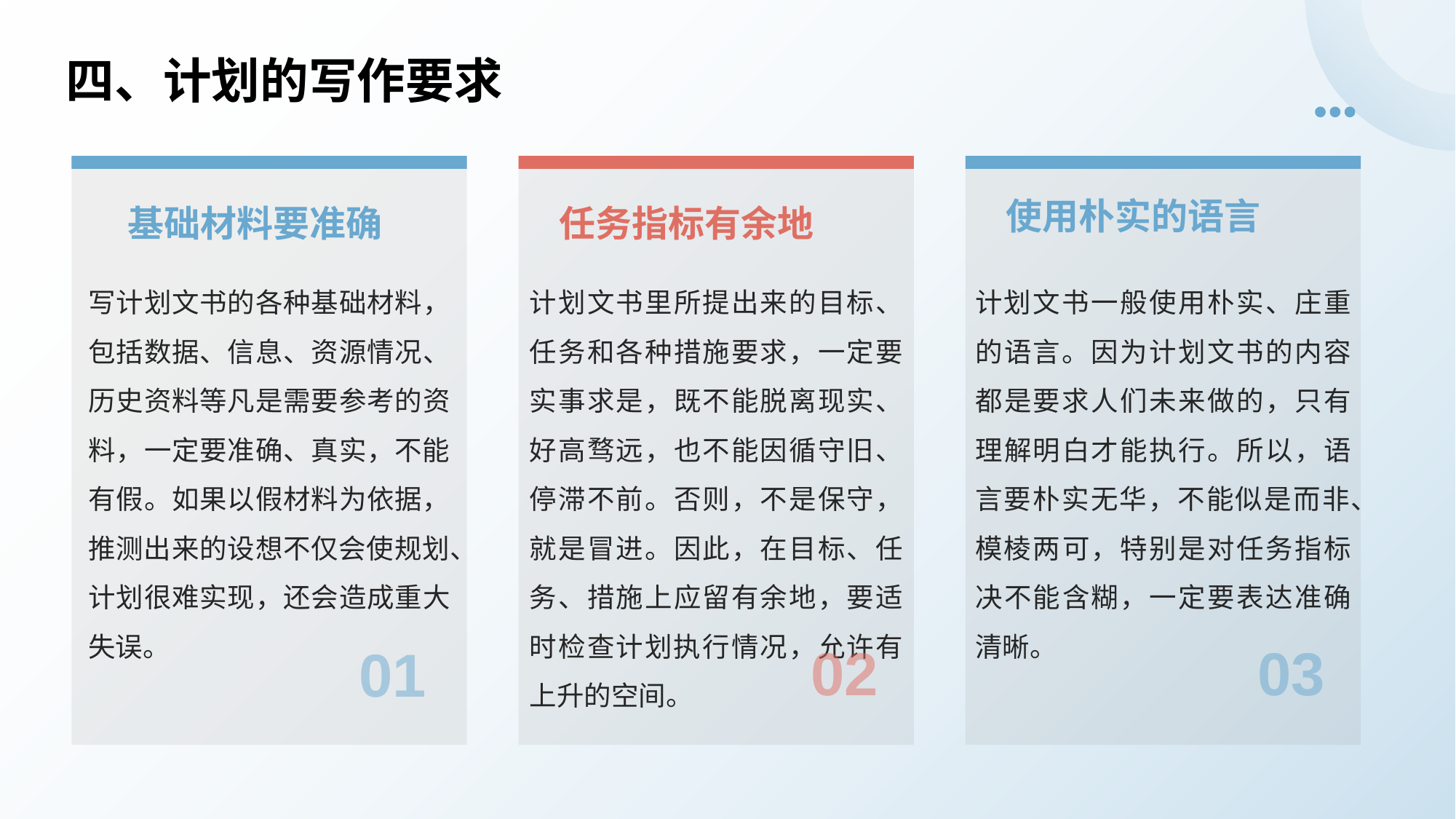

四、计划的写作要求

基础材料要准确
任务指标有余地
使用朴实的语言
写计划文书的各种基础材料，包括数据、信息、资源情况、历史资料等凡是需要参考的资料，一定要准确、真实，不能有假。如果以假材料为依据，推测出来的设想不仅会使规划、计划很难实现，还会造成重大失误。
计划文书里所提出来的目标、任务和各种措施要求，一定要实事求是，既不能脱离现实、好高骛远，也不能因循守旧、停滞不前。否则，不是保守，就是冒进。因此，在目标、任务、措施上应留有余地，要适时检查计划执行情况，允许有上升的空间。
计划文书一般使用朴实、庄重的语言。因为计划文书的内容都是要求人们未来做的，只有理解明白才能执行。所以，语言要朴实无华，不能似是而非、模棱两可，特别是对任务指标决不能含糊，一定要表达准确清晰。
02
03
01